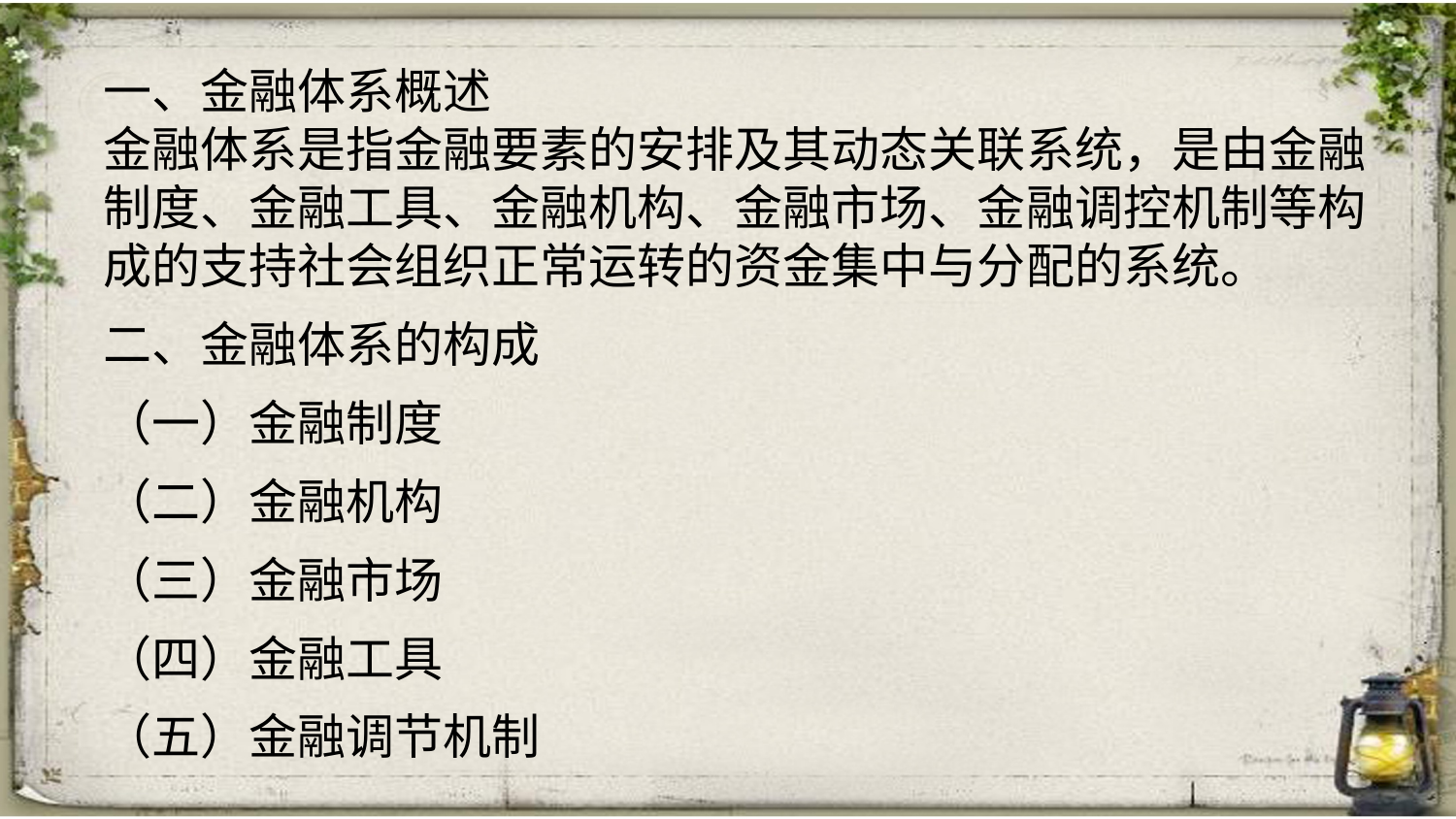

一、金融体系概述
金融体系是指金融要素的安排及其动态关联系统，是由金融制度、金融工具、金融机构、金融市场、金融调控机制等构成的支持社会组织正常运转的资金集中与分配的系统。
二、金融体系的构成
（一）金融制度
（二）金融机构
（三）金融市场
（四）金融工具
（五）金融调节机制